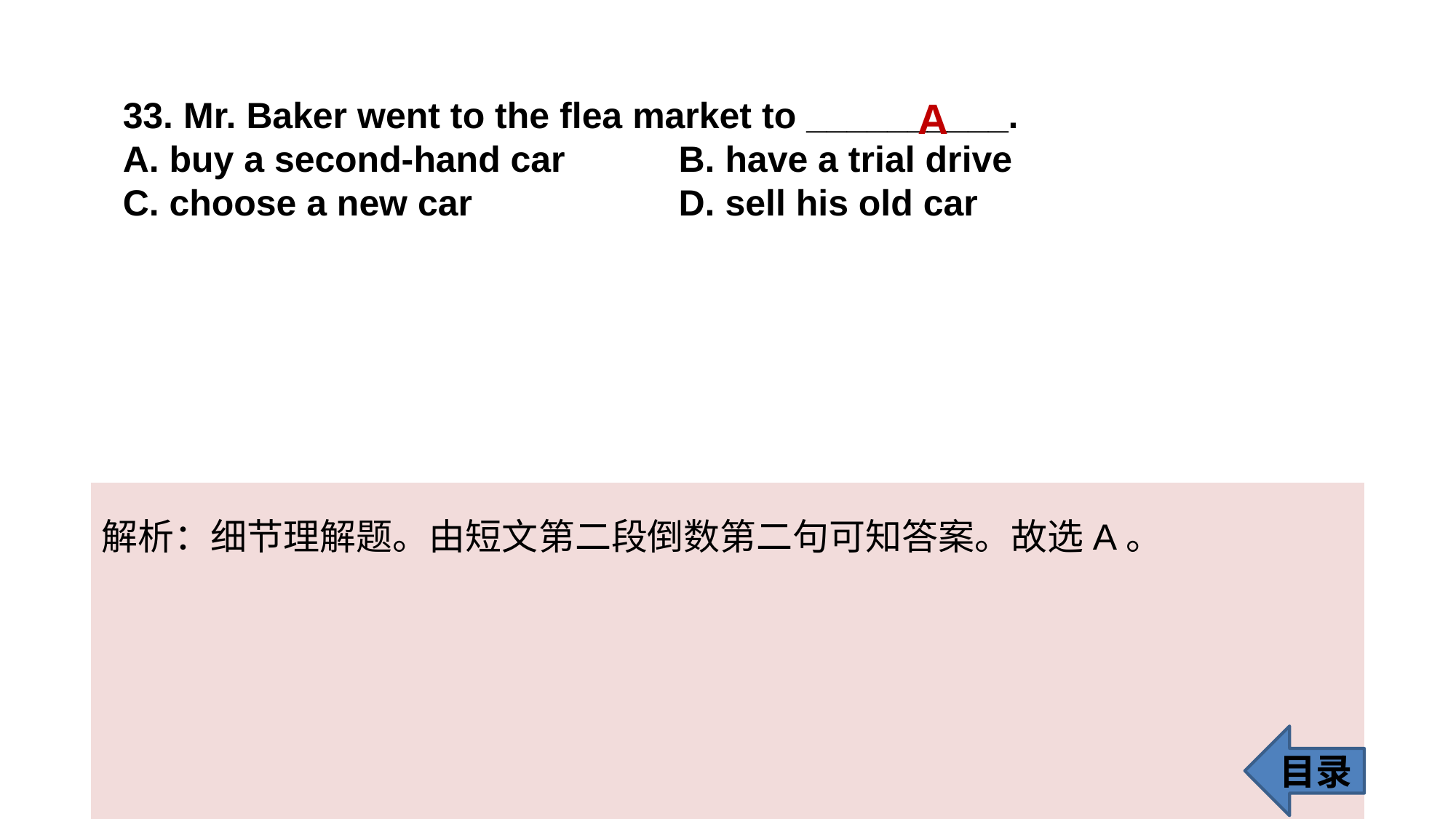

33. Mr. Baker went to the flea market to __________.
A. buy a second-hand car	 B. have a trial drive
C. choose a new car 		 D. sell his old car
A

解析：细节理解题。由短文第二段倒数第二句可知答案。故选A。
目录
34